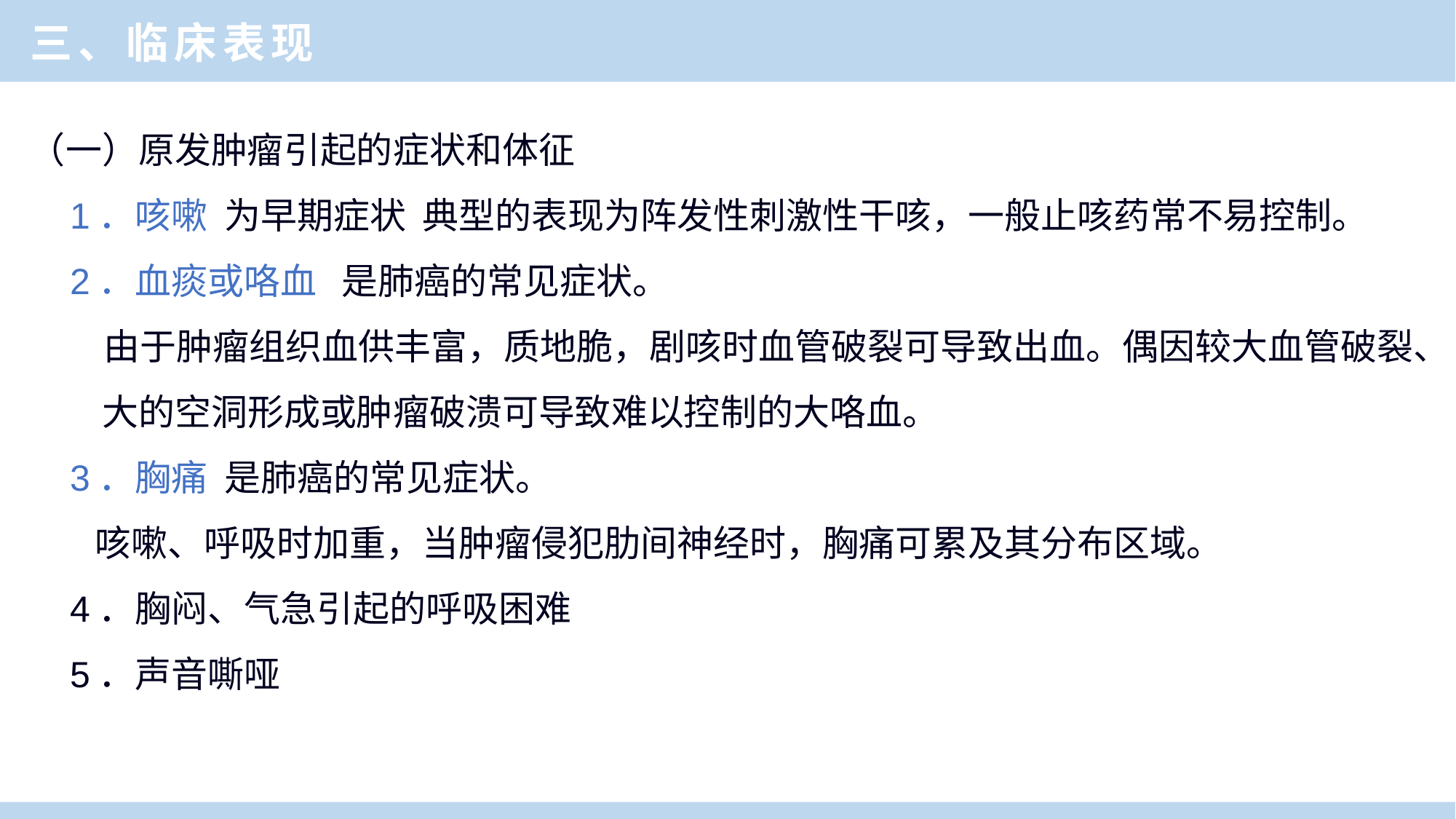

三、临床表现
（一）原发肿瘤引起的症状和体征
    1．咳嗽  为早期症状  典型的表现为阵发性刺激性干咳，一般止咳药常不易控制。
    2．血痰或咯血   是肺癌的常见症状。
        由于肿瘤组织血供丰富，质地脆，剧咳时血管破裂可导致出血。偶因较大血管破裂、大的空洞形成或肿瘤破溃可导致难以控制的大咯血。
    3．胸痛  是肺癌的常见症状。
       咳嗽、呼吸时加重，当肿瘤侵犯肋间神经时，胸痛可累及其分布区域。
    4．胸闷、气急引起的呼吸困难
    5．声音嘶哑